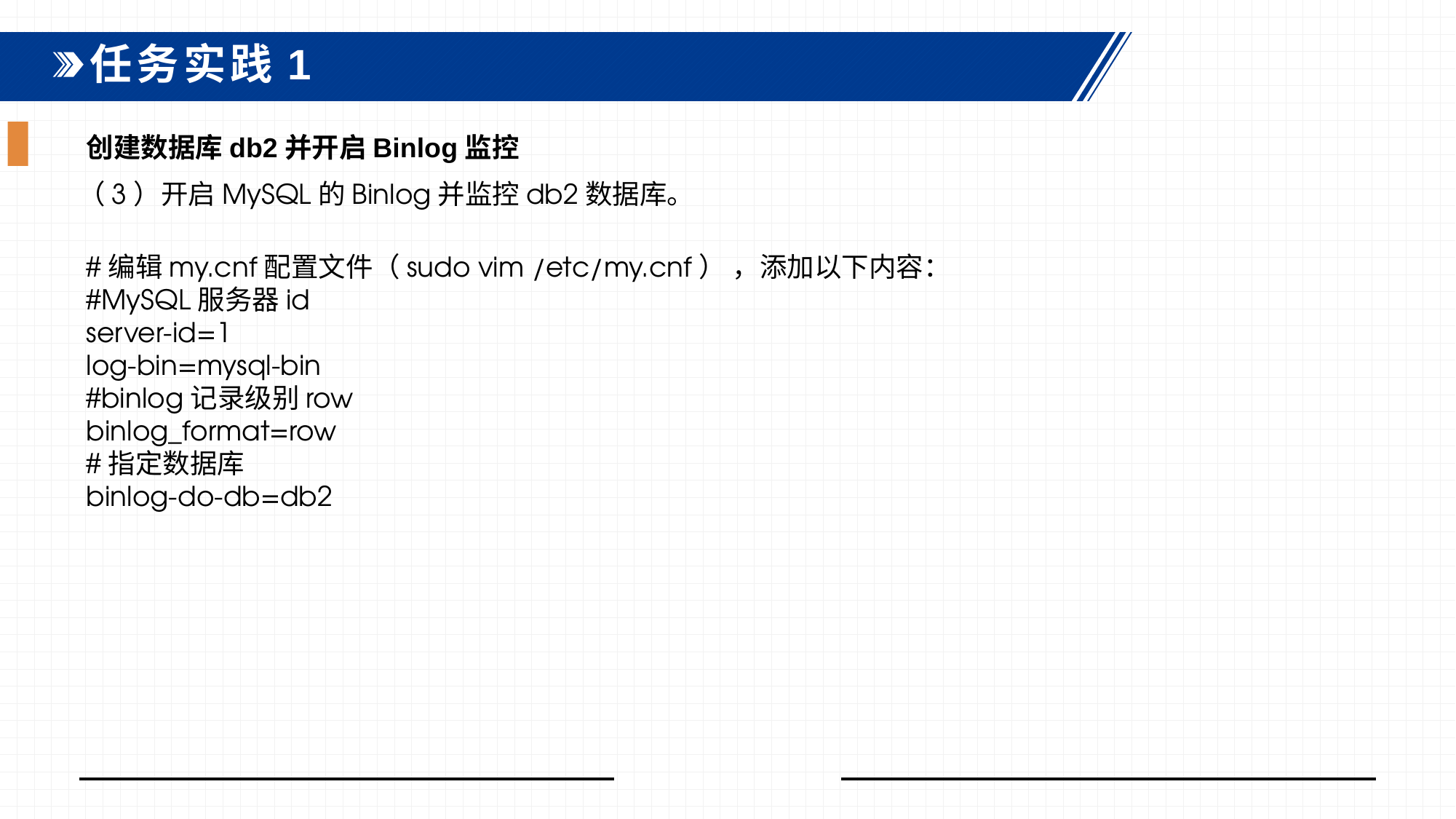

任务实践1
创建数据库db2并开启Binlog监控
（3）开启MySQL的Binlog并监控db2数据库。
#编辑my.cnf配置文件（sudo vim /etc/my.cnf） ，添加以下内容：#MySQL服务器idserver-id=1log-bin=mysql-bin #binlog记录级别rowbinlog_format=row#指定数据库binlog-do-db=db2